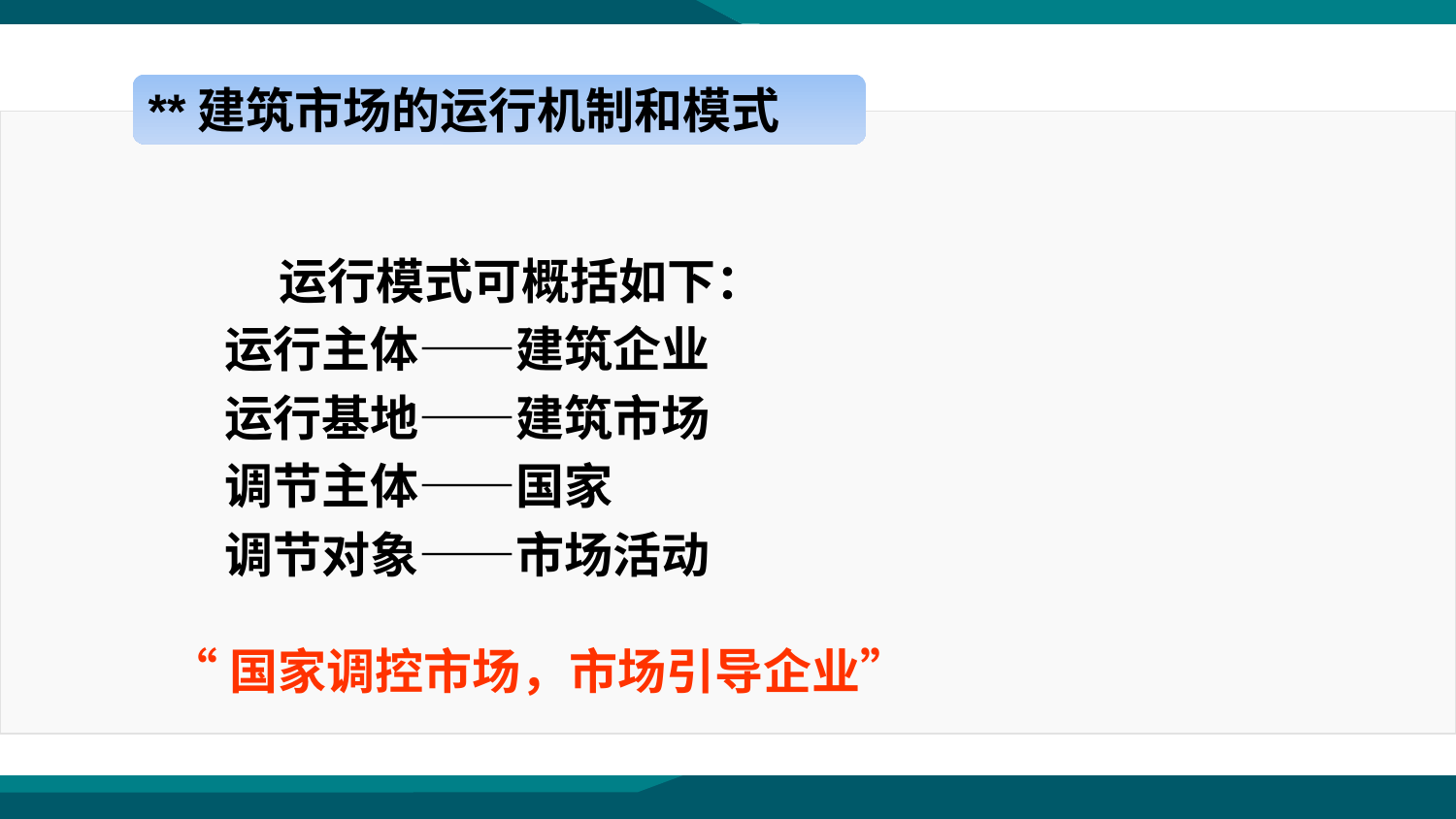

**建筑市场的运行机制和模式
                  运行模式可概括如下：
             运行主体——建筑企业
             运行基地——建筑市场
             调节主体——国家
             调节对象——市场活动

         “国家调控市场，市场引导企业”